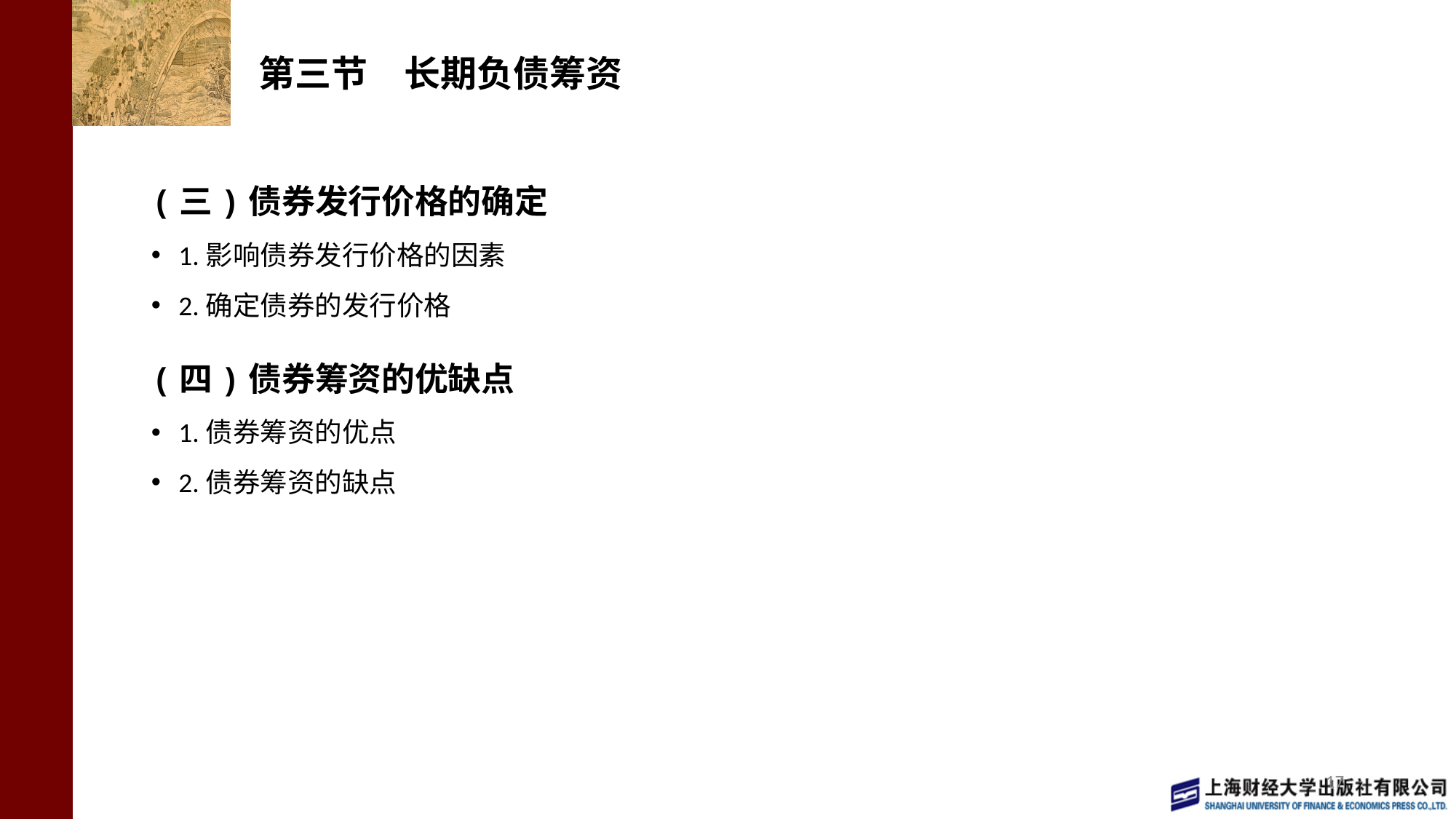

# 第三节　长期负债筹资
(三)债券发行价格的确定
1.影响债券发行价格的因素
2.确定债券的发行价格
(四)债券筹资的优缺点
1.债券筹资的优点
2.债券筹资的缺点

17